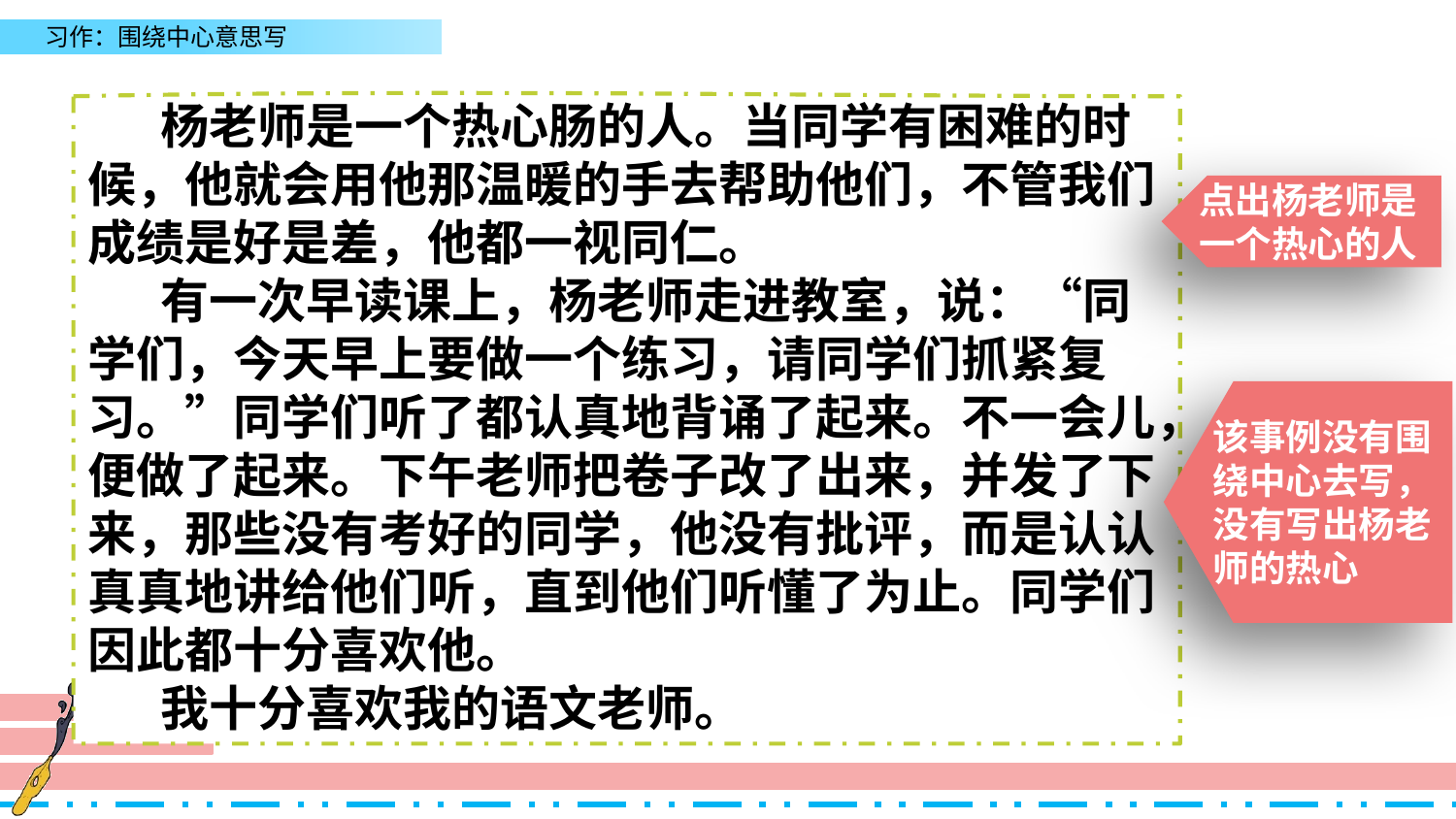

杨老师是一个热心肠的人。当同学有困难的时候，他就会用他那温暖的手去帮助他们，不管我们成绩是好是差，他都一视同仁。
有一次早读课上，杨老师走进教室，说：“同学们，今天早上要做一个练习，请同学们抓紧复习。”同学们听了都认真地背诵了起来。不一会儿，便做了起来。下午老师把卷子改了出来，并发了下来，那些没有考好的同学，他没有批评，而是认认真真地讲给他们听，直到他们听懂了为止。同学们因此都十分喜欢他。
我十分喜欢我的语文老师。
点出杨老师是一个热心的人
该事例没有围绕中心去写，没有写出杨老师的热心